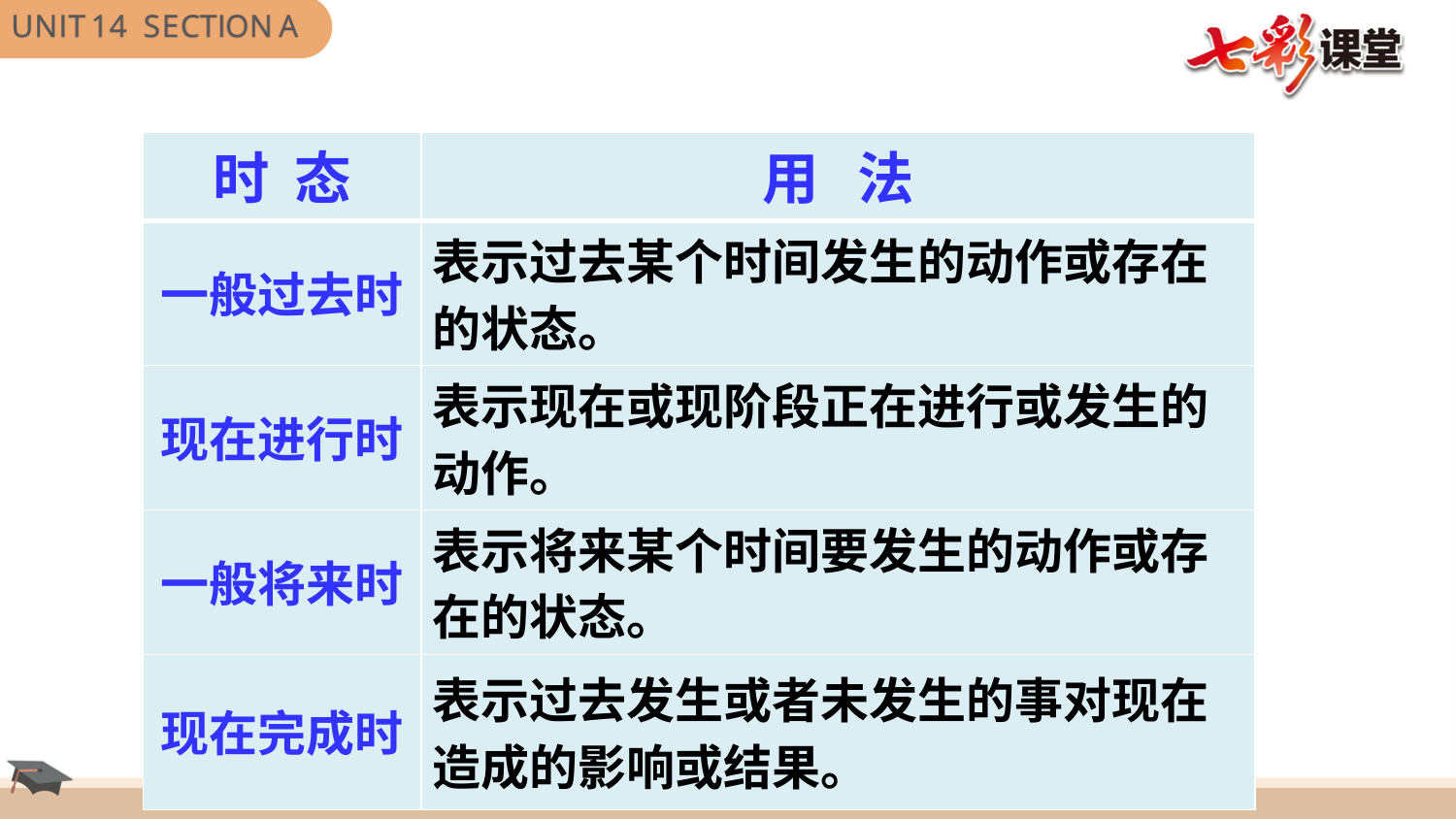

| 时 态 | 用 法 |
| --- | --- |
| 一般过去时 | 表示过去某个时间发生的动作或存在的状态。 |
| 现在进行时 | 表示现在或现阶段正在进行或发生的动作。 |
| 一般将来时 | 表示将来某个时间要发生的动作或存在的状态。 |
| 现在完成时 | 表示过去发生或者未发生的事对现在造成的影响或结果。 |